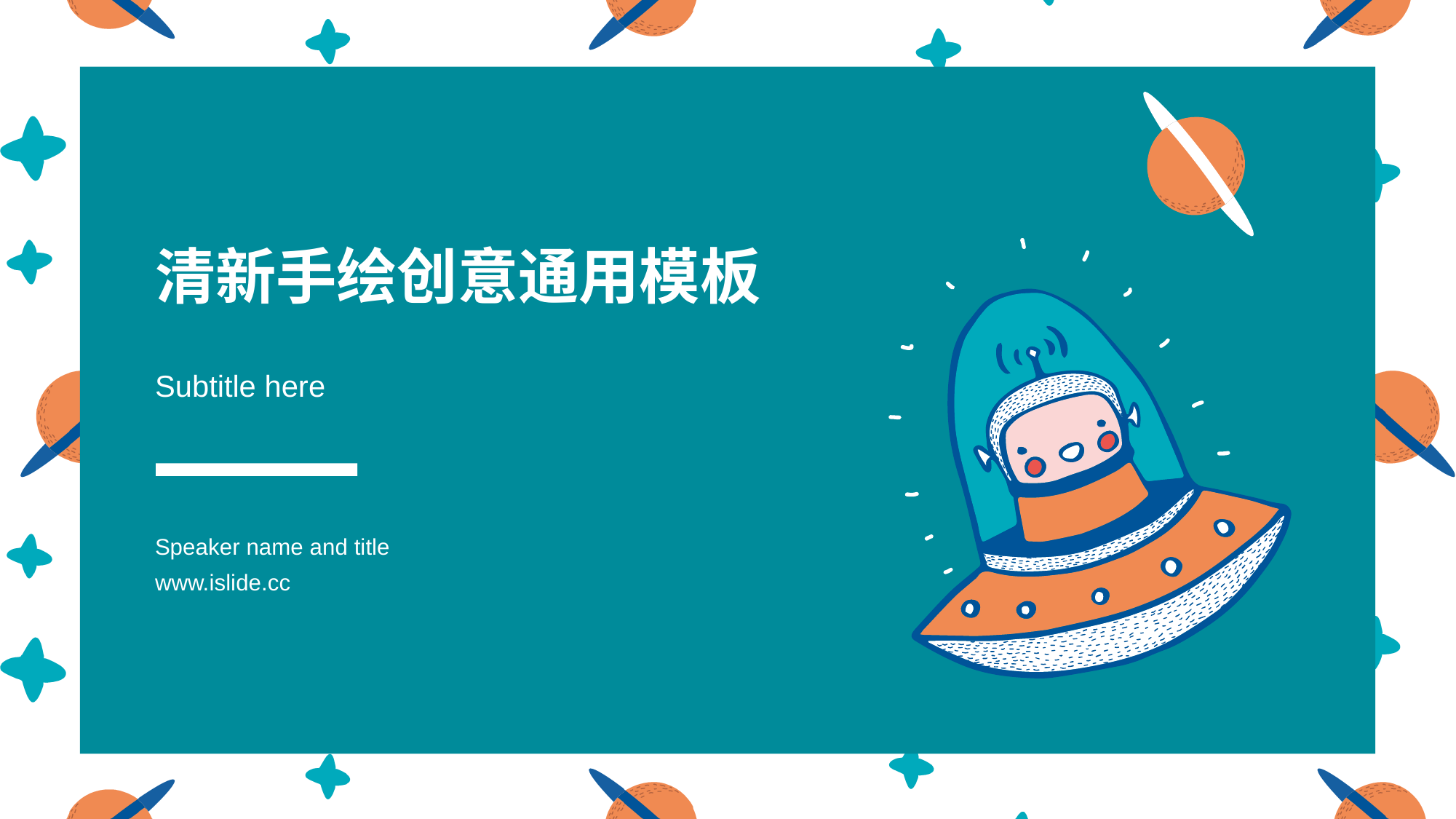

# 清新手绘创意通用模板
Subtitle here

Speaker name and title
www.islide.cc